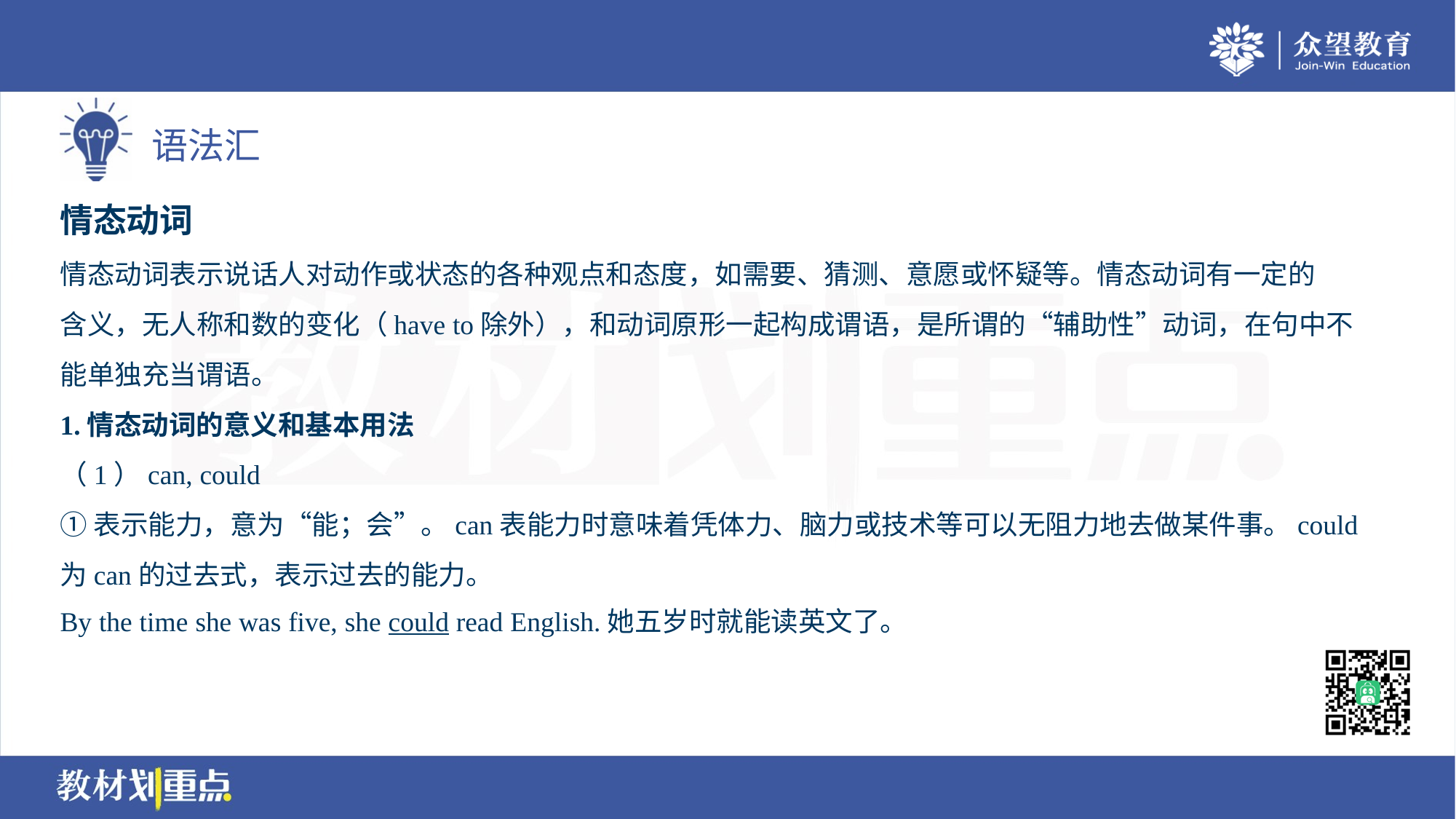

情态动词
情态动词表示说话人对动作或状态的各种观点和态度，如需要、猜测、意愿或怀疑等。情态动词有一定的
含义，无人称和数的变化（have to除外），和动词原形一起构成谓语，是所谓的“辅助性”动词，在句中不
能单独充当谓语。
1.情态动词的意义和基本用法
（1）can, could
①表示能力，意为“能；会”。can表能力时意味着凭体力、脑力或技术等可以无阻力地去做某件事。could
为can的过去式，表示过去的能力。
By the time she was five, she could read English.她五岁时就能读英文了。